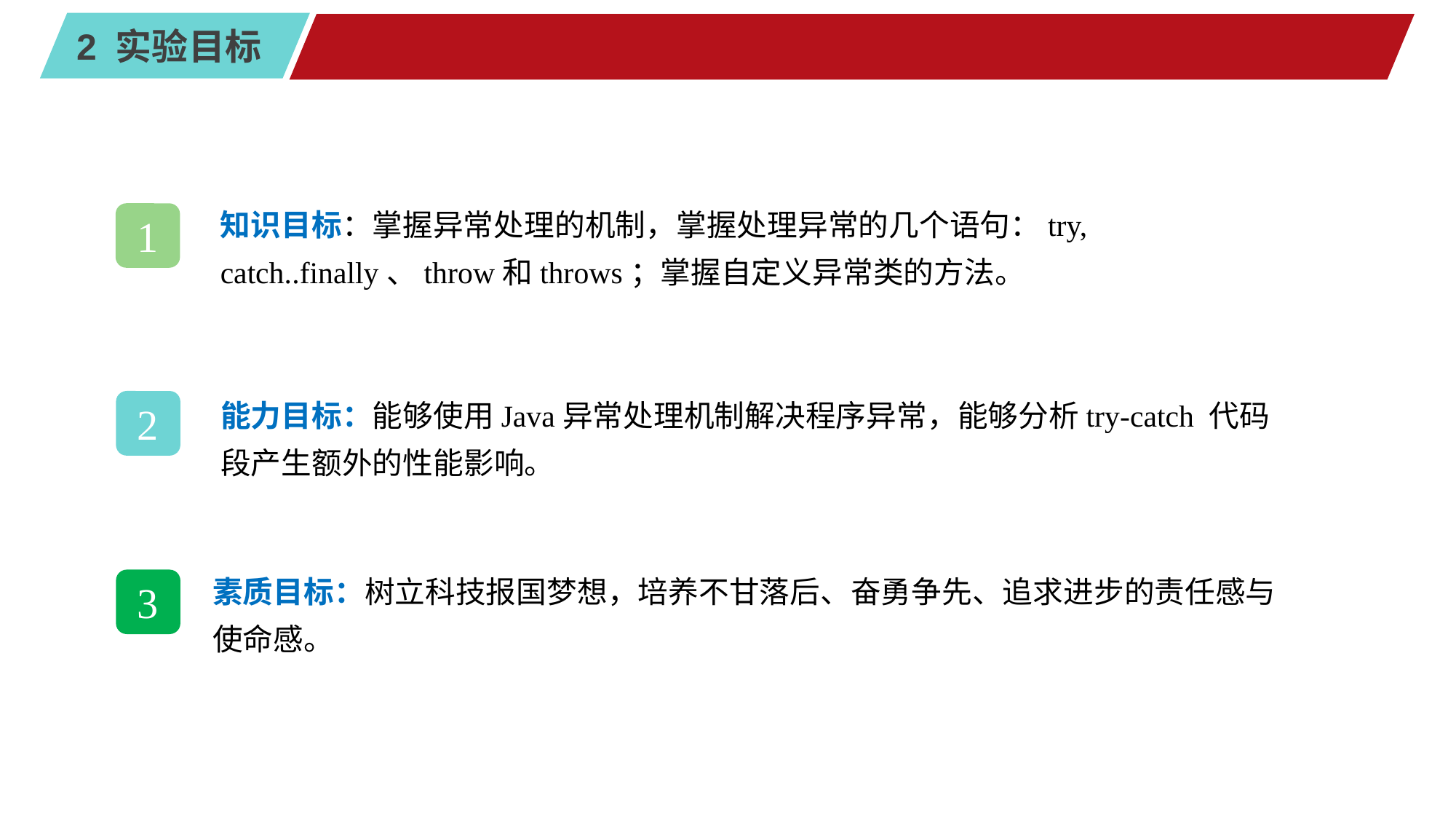

#
知识目标：掌握异常处理的机制，掌握处理异常的几个语句：try, catch..finally、throw和throws；掌握自定义异常类的方法。
1
能力目标：能够使用Java异常处理机制解决程序异常，能够分析try-catch 代码段产生额外的性能影响。
2
素质目标：树立科技报国梦想，培养不甘落后、奋勇争先、追求进步的责任感与使命感。
3